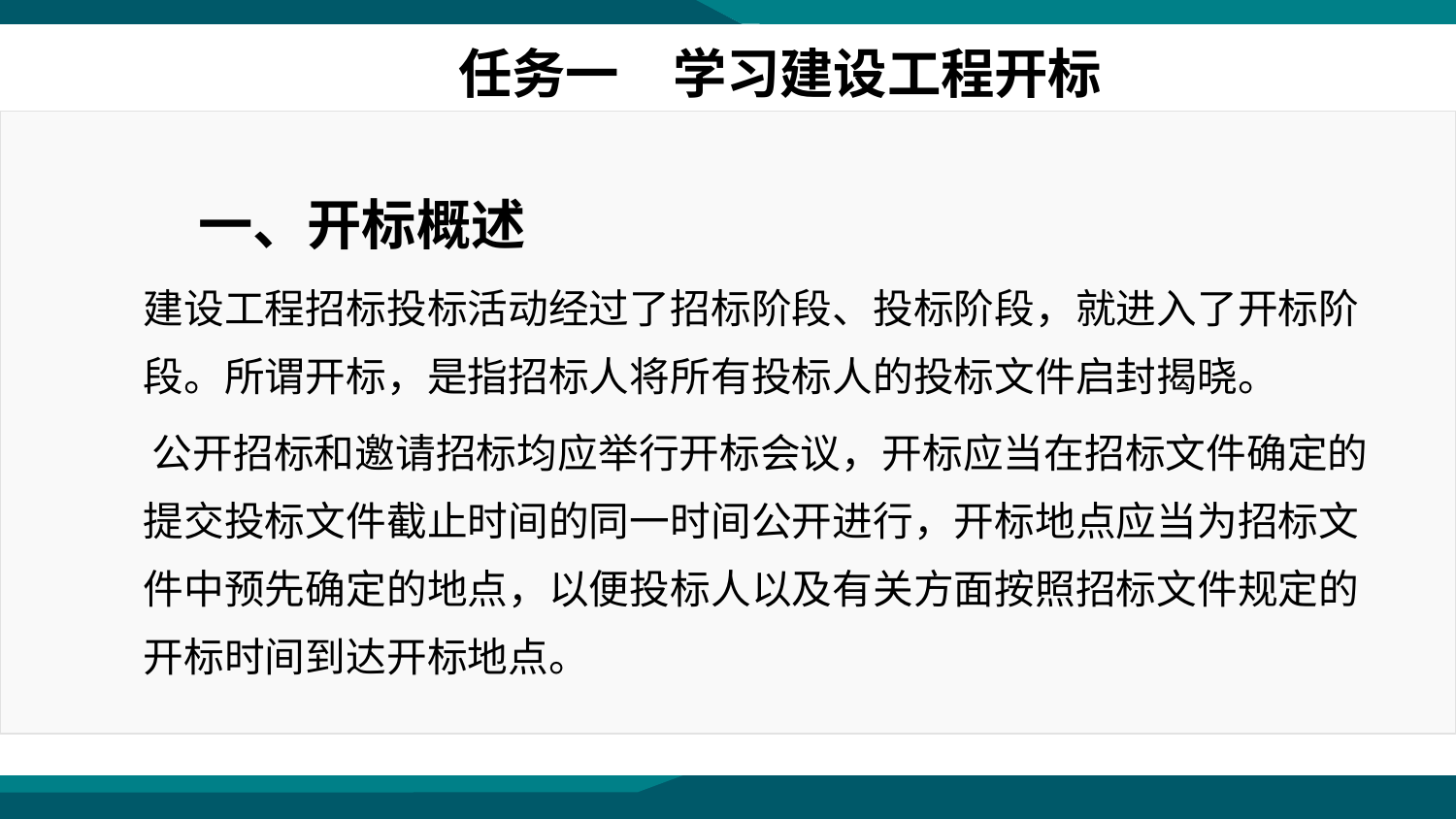

任务一　学习建设工程开标
　　一、开标概述
     建设工程招标投标活动经过了招标阶段、投标阶段，就进入了开标阶段。所谓开标，是指招标人将所有投标人的投标文件启封揭晓。
      公开招标和邀请招标均应举行开标会议，开标应当在招标文件确定的提交投标文件截止时间的同一时间公开进行，开标地点应当为招标文件中预先确定的地点，以便投标人以及有关方面按照招标文件规定的开标时间到达开标地点。